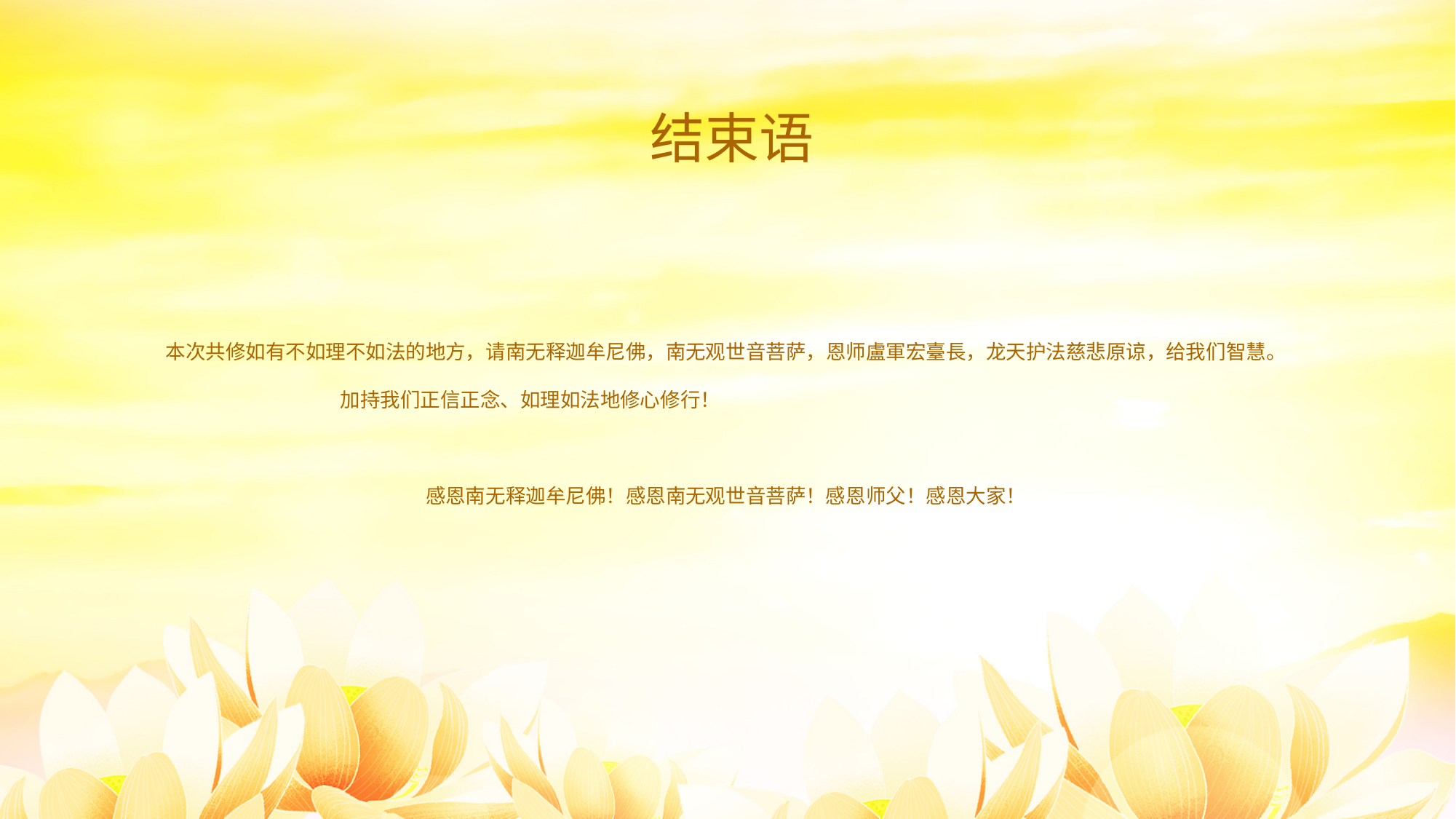

结束语
本次共修如有不如理不如法的地方，请南无释迦牟尼佛，南无观世音菩萨，恩师盧軍宏臺長，龙天护法慈悲原谅，给我们智慧。
加持我们正信正念、如理如法地修心修行！
感恩南无释迦牟尼佛！感恩南无观世音菩萨！感恩师父！感恩大家！